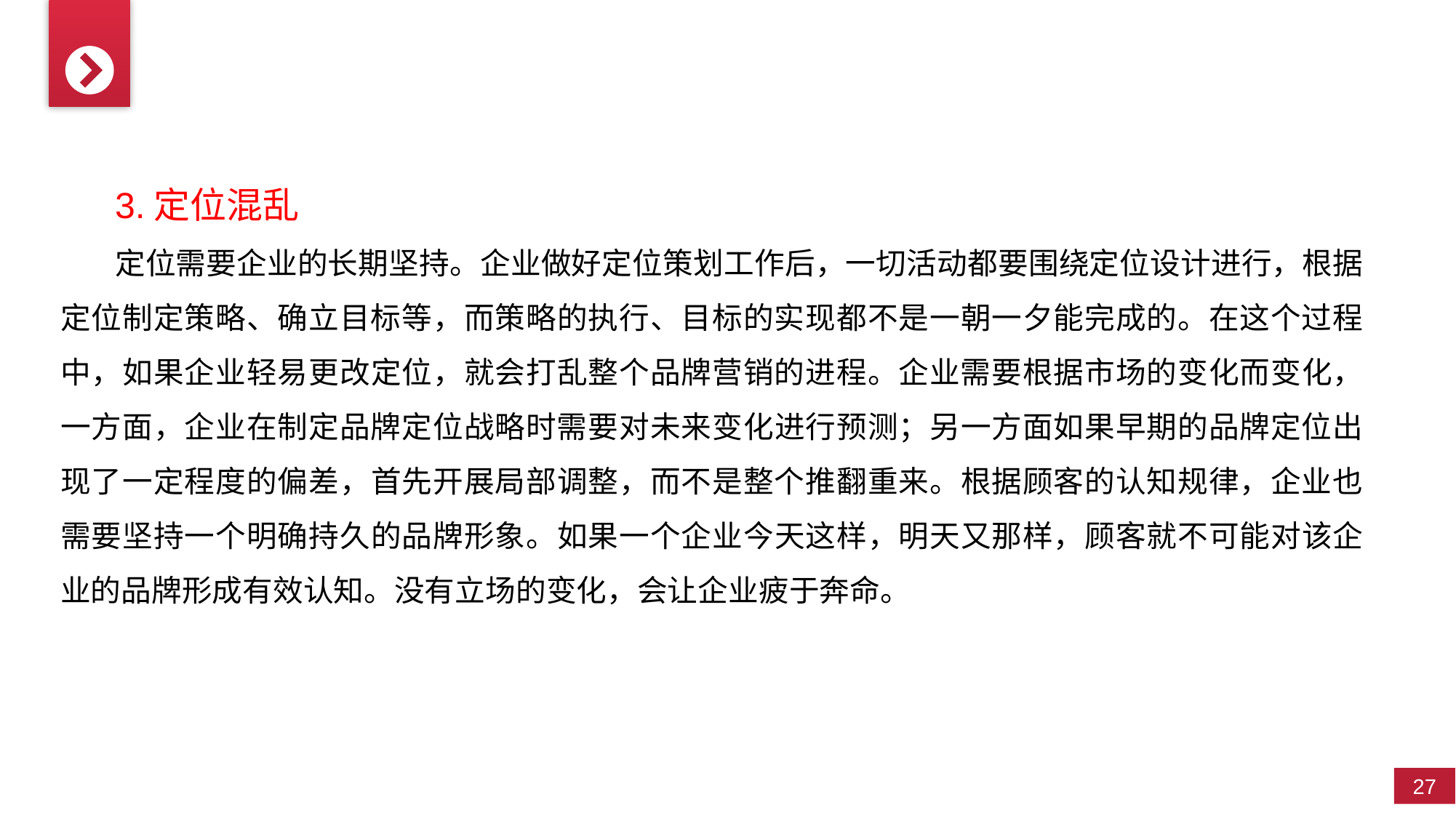

3.定位混乱
定位需要企业的长期坚持。企业做好定位策划工作后，一切活动都要围绕定位设计进行，根据定位制定策略、确立目标等，而策略的执行、目标的实现都不是一朝一夕能完成的。在这个过程中，如果企业轻易更改定位，就会打乱整个品牌营销的进程。企业需要根据市场的变化而变化，一方面，企业在制定品牌定位战略时需要对未来变化进行预测；另一方面如果早期的品牌定位出现了一定程度的偏差，首先开展局部调整，而不是整个推翻重来。根据顾客的认知规律，企业也需要坚持一个明确持久的品牌形象。如果一个企业今天这样，明天又那样，顾客就不可能对该企业的品牌形成有效认知。没有立场的变化，会让企业疲于奔命。